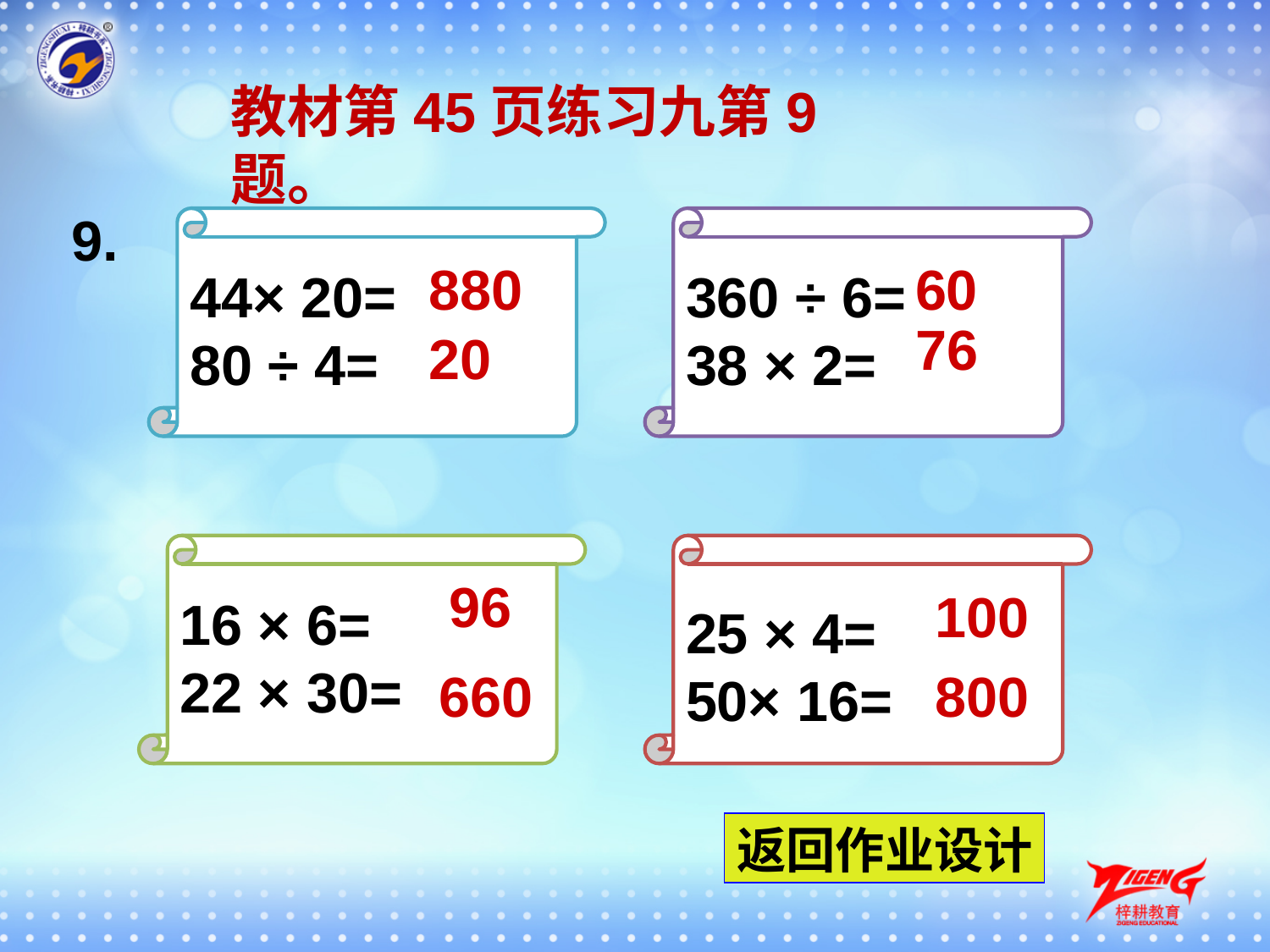

教材第45页练习九第9题。
9.
44× 20=
80 ÷ 4=
360 ÷ 6=
38 × 2=
880
60
76
20
16 × 6=
22 × 30=

25 × 4=
50× 16=

96
100
660
800

返回作业设计